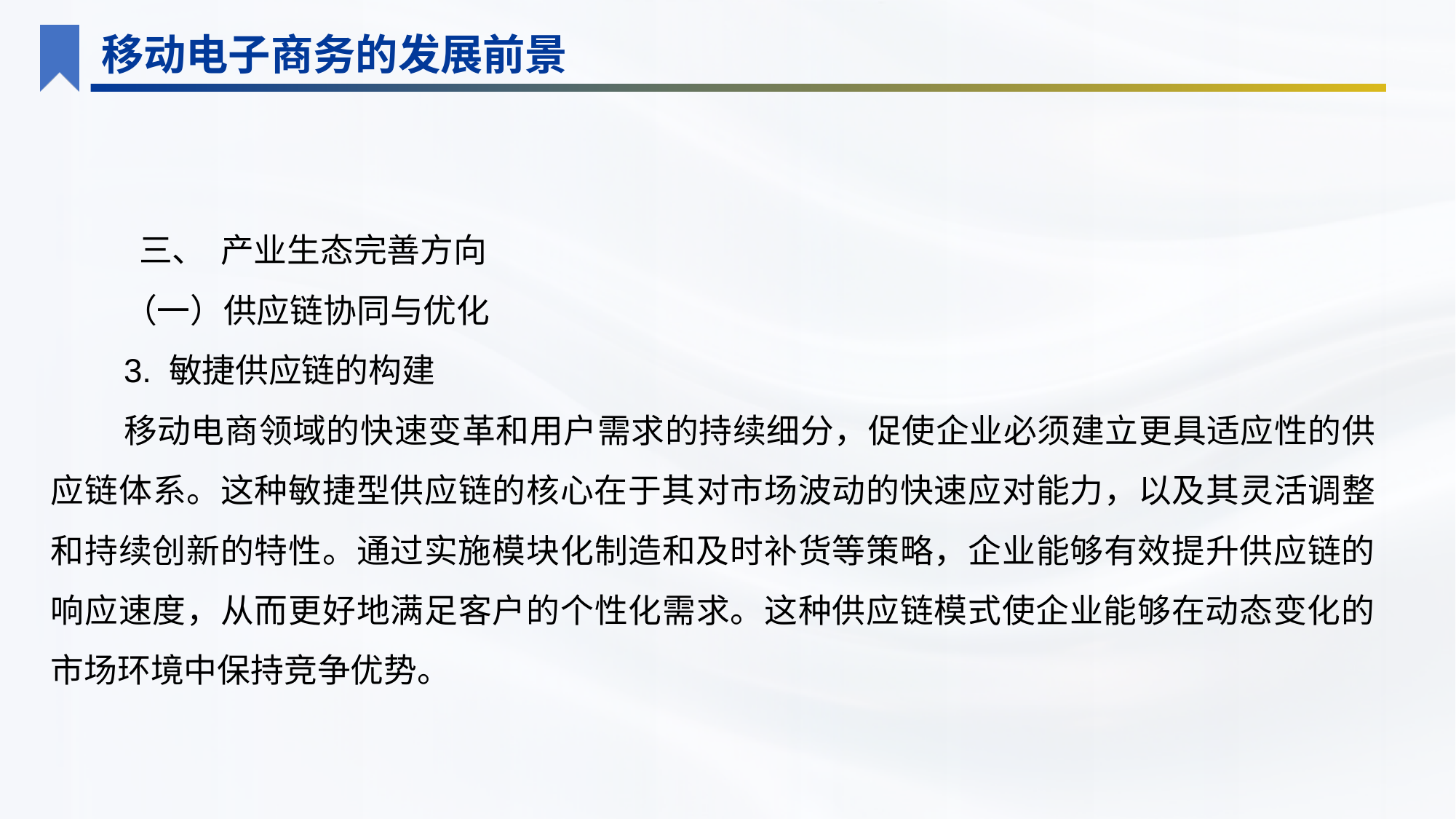

移动电子商务的发展前景
 三、  产业生态完善方向
（一）供应链协同与优化
3. 敏捷供应链的构建
移动电商领域的快速变革和用户需求的持续细分，促使企业必须建立更具适应性的供应链体系。这种敏捷型供应链的核心在于其对市场波动的快速应对能力，以及其灵活调整和持续创新的特性。通过实施模块化制造和及时补货等策略，企业能够有效提升供应链的响应速度，从而更好地满足客户的个性化需求。这种供应链模式使企业能够在动态变化的市场环境中保持竞争优势。